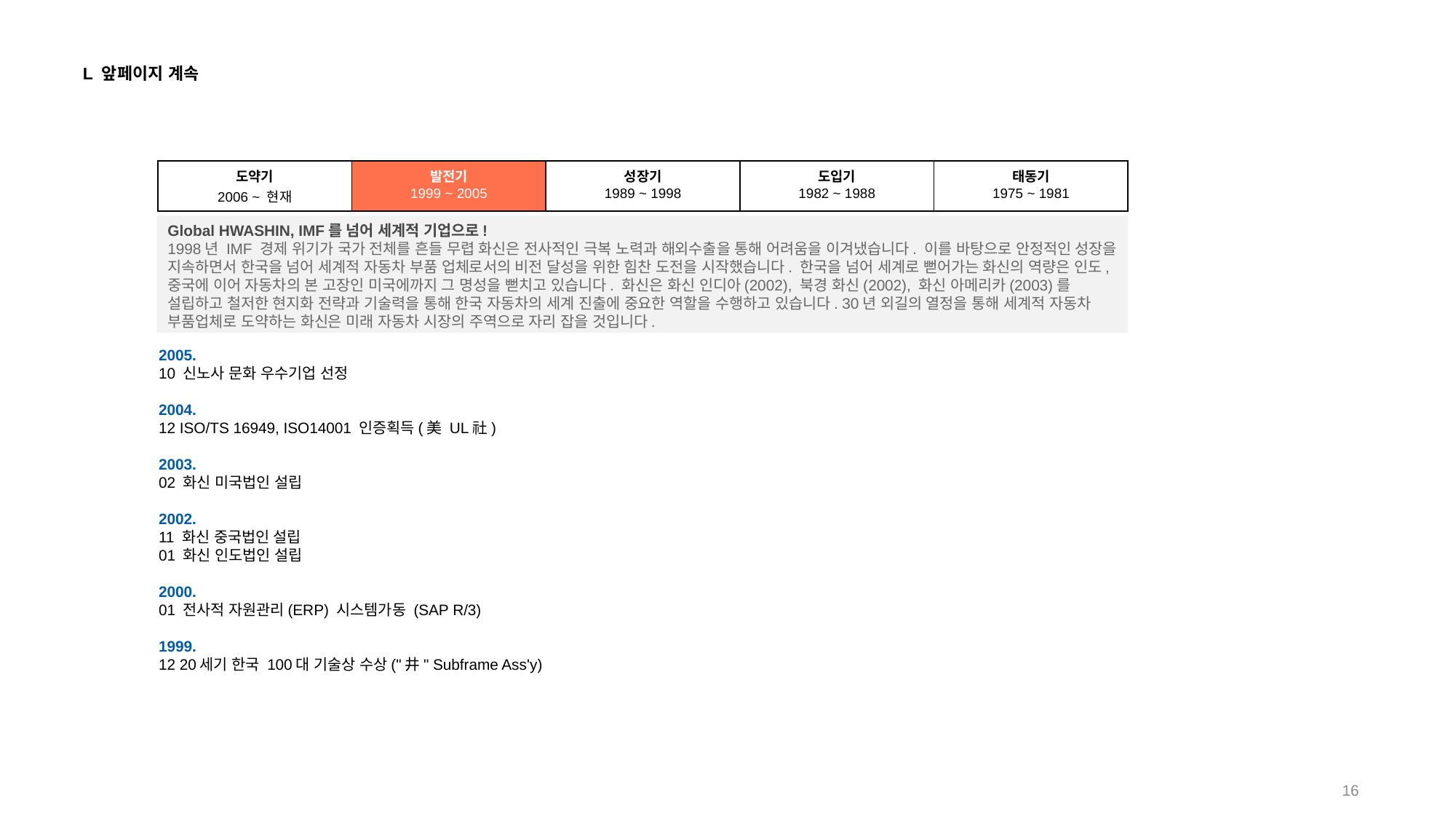

L 앞페이지 계속
| 도약기 2006 ~ 현재 | 발전기 1999 ~ 2005 | 성장기 1989 ~ 1998 | 도입기 1982 ~ 1988 | 태동기 1975 ~ 1981 |
| --- | --- | --- | --- | --- |
Global HWASHIN, IMF를 넘어 세계적 기업으로!
1998년 IMF 경제 위기가 국가 전체를 흔들 무렵 화신은 전사적인 극복 노력과 해외수출을 통해 어려움을 이겨냈습니다. 이를 바탕으로 안정적인 성장을 지속하면서 한국을 넘어 세계적 자동차 부품 업체로서의 비전 달성을 위한 힘찬 도전을 시작했습니다. 한국을 넘어 세계로 뻗어가는 화신의 역량은 인도, 중국에 이어 자동차의 본 고장인 미국에까지 그 명성을 뻗치고 있습니다. 화신은 화신 인디아(2002), 북경 화신(2002), 화신 아메리카(2003)를 설립하고 철저한 현지화 전략과 기술력을 통해 한국 자동차의 세계 진출에 중요한 역할을 수행하고 있습니다. 30년 외길의 열정을 통해 세계적 자동차 부품업체로 도약하는 화신은 미래 자동차 시장의 주역으로 자리 잡을 것입니다.
2005.
10 신노사 문화 우수기업 선정

2004.
12 ISO/TS 16949, ISO14001 인증획득(美 UL社)

2003.
02 화신 미국법인 설립

2002.
11 화신 중국법인 설립
01 화신 인도법인 설립

2000.
01 전사적 자원관리(ERP) 시스템가동 (SAP R/3)

1999.
12 20세기 한국 100대 기술상 수상("井" Subframe Ass'y)
16